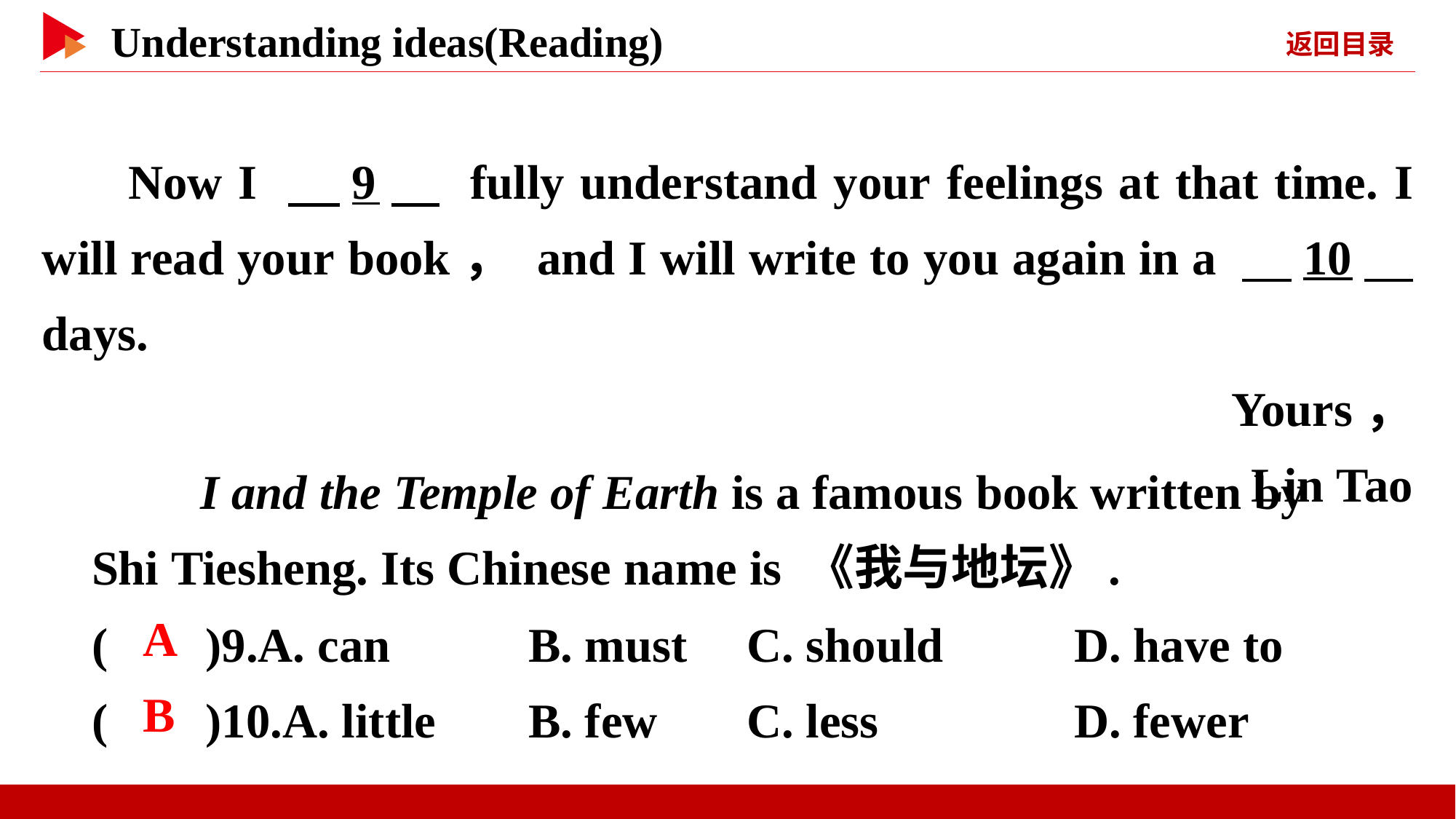

Now I 　9　 fully understand your feelings at that time. I will read your book， and I will write to you again in a 　10　 days.
Yours，
Lin Tao
　　I and the Temple of Earth is a famous book written by Shi Tiesheng. Its Chinese name is 《我与地坛》.
(        )9.A. can		B. must	C. should		D. have to
(        )10.A. little	B. few	C. less		D. fewer
   A
   B